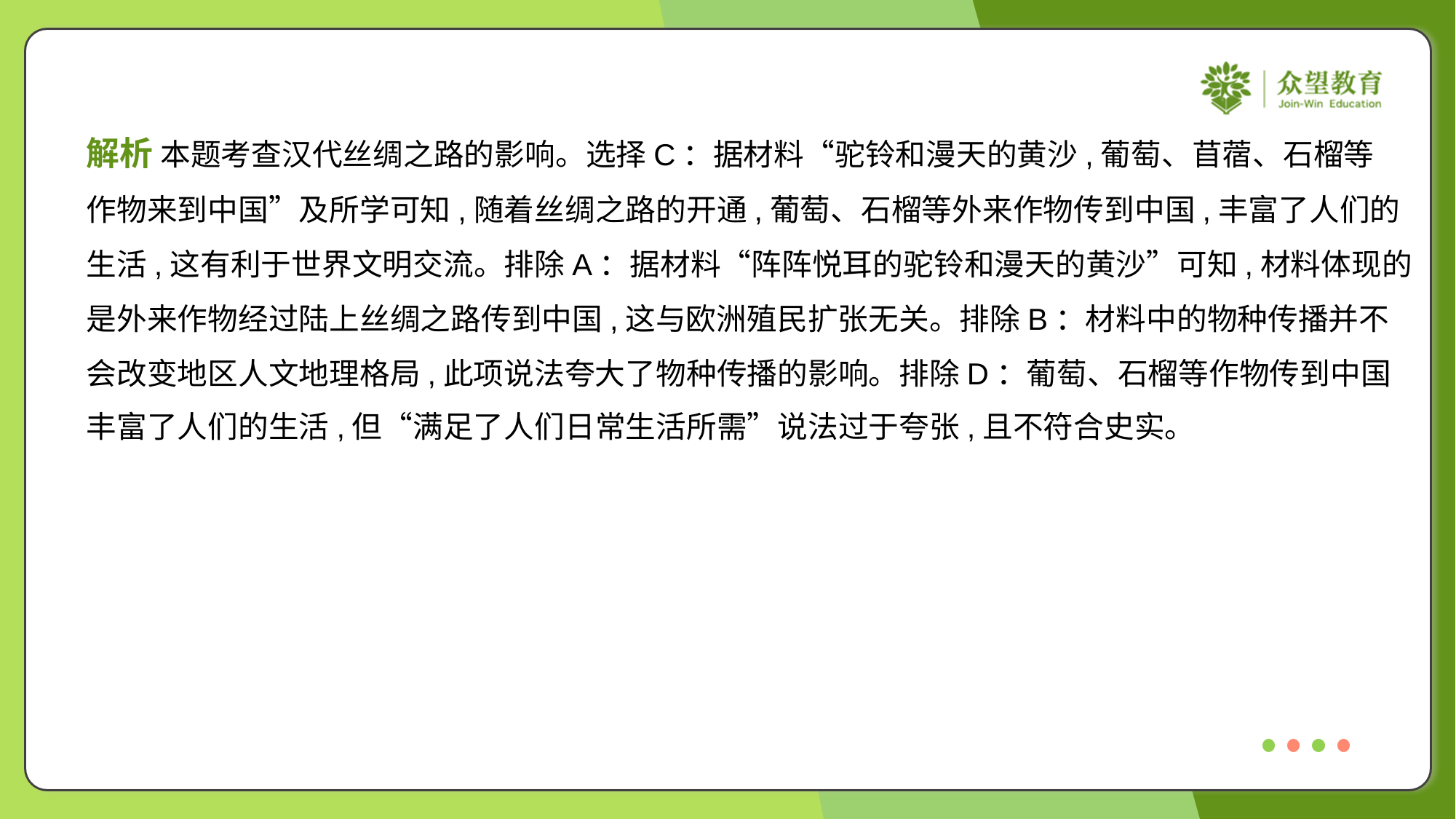

解析 本题考查汉代丝绸之路的影响。选择C：据材料“驼铃和漫天的黄沙,葡萄、苜蓿、石榴等
作物来到中国”及所学可知,随着丝绸之路的开通,葡萄、石榴等外来作物传到中国,丰富了人们的
生活,这有利于世界文明交流。排除A：据材料“阵阵悦耳的驼铃和漫天的黄沙”可知,材料体现的
是外来作物经过陆上丝绸之路传到中国,这与欧洲殖民扩张无关。排除B：材料中的物种传播并不
会改变地区人文地理格局,此项说法夸大了物种传播的影响。排除D：葡萄、石榴等作物传到中国
丰富了人们的生活,但“满足了人们日常生活所需”说法过于夸张,且不符合史实。